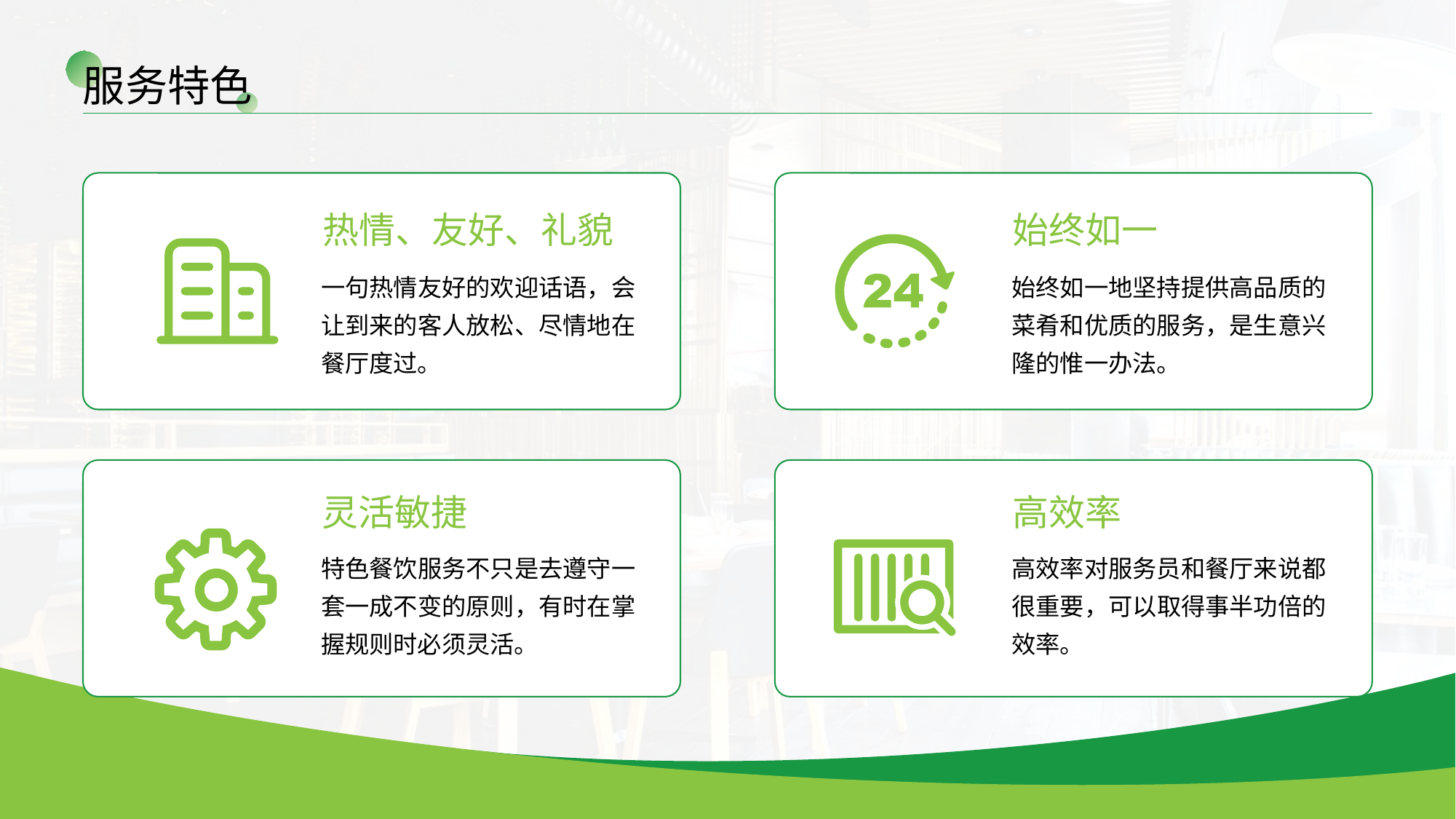

服务特色

热情、友好、礼貌
始终如一

一句热情友好的欢迎话语，会让到来的客人放松、尽情地在餐厅度过。
始终如一地坚持提供高品质的菜肴和优质的服务，是生意兴隆的惟一办法。

灵活敏捷
高效率

特色餐饮服务不只是去遵守一套一成不变的原则，有时在掌握规则时必须灵活。

高效率对服务员和餐厅来说都很重要，可以取得事半功倍的效率。